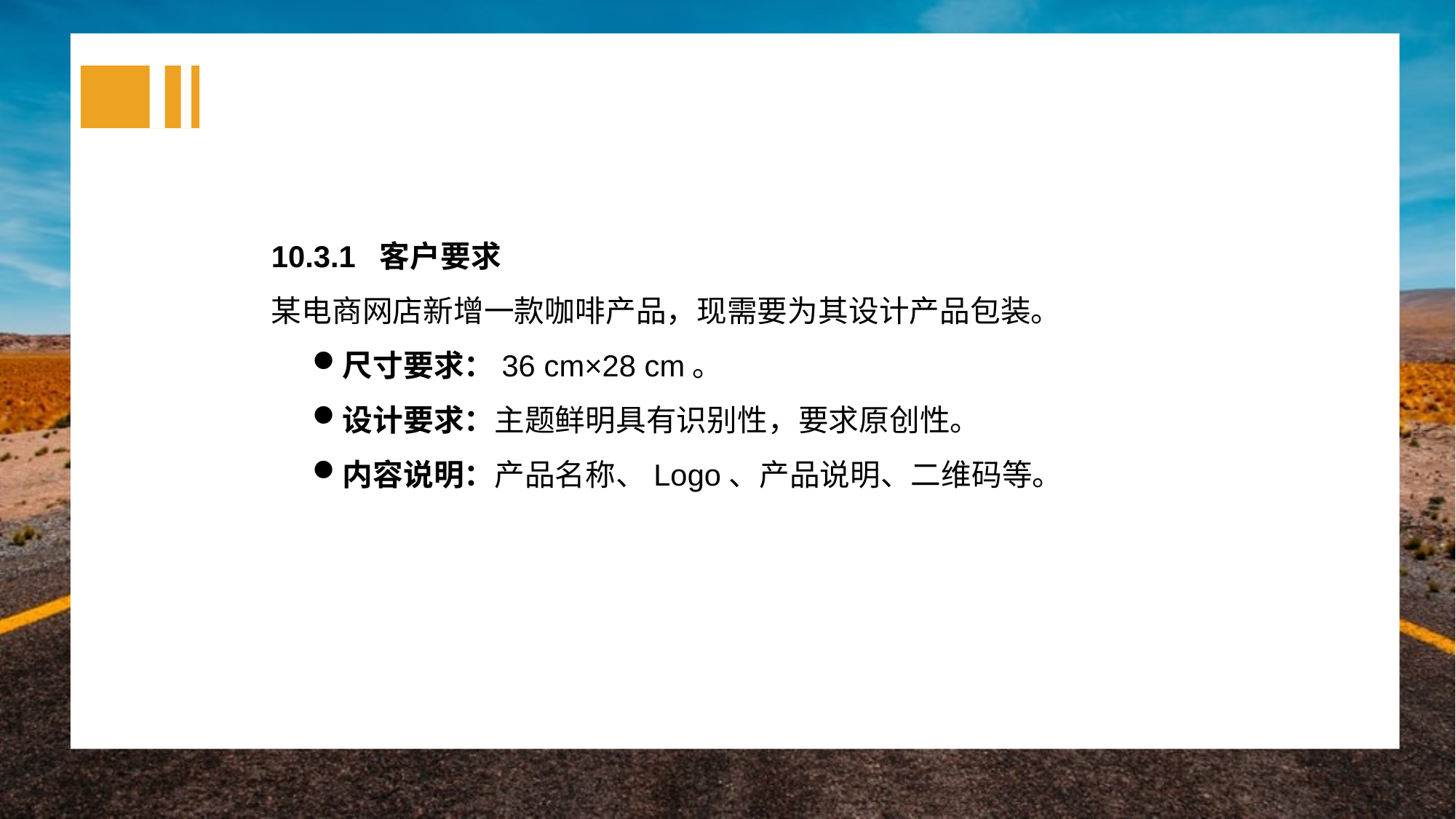

10.3.1  客户要求
某电商网店新增一款咖啡产品，现需要为其设计产品包装。
尺寸要求：36 cm×28 cm。
设计要求：主题鲜明具有识别性，要求原创性。
内容说明：产品名称、Logo、产品说明、二维码等。